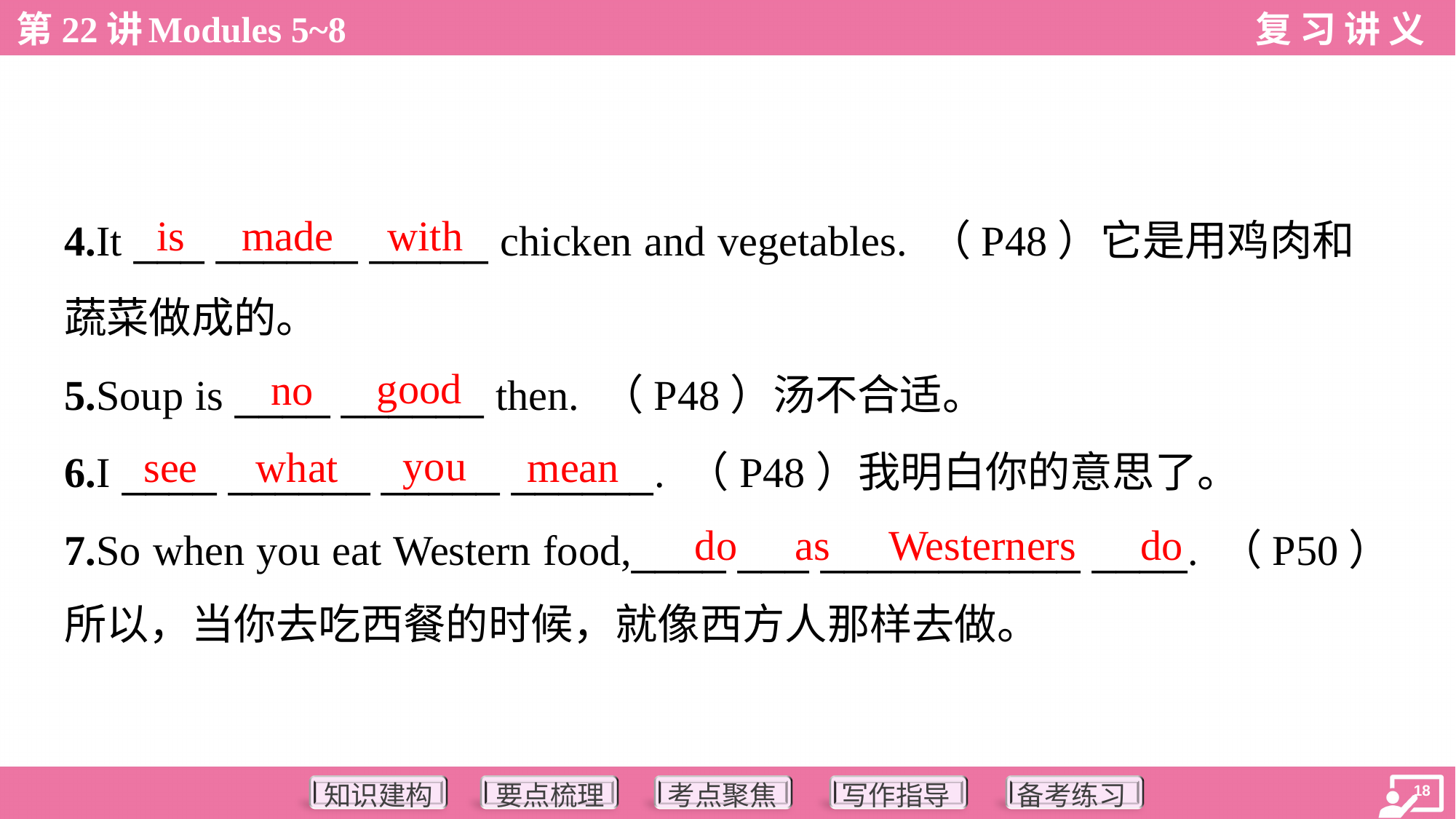

is
made
with
4.It ___ ______ _____ chicken and vegetables. （P48）它是用鸡肉和
蔬菜做成的。
5.Soup is ____ ______ then. （P48）汤不合适。
6.I ____ ______ _____ ______. （P48）我明白你的意思了。
7.So when you eat Western food,____ ___ ___________ ____. （P50）
所以，当你去吃西餐的时候，就像西方人那样去做。
good
no
you
see
what
mean
do
as
Westerners
do